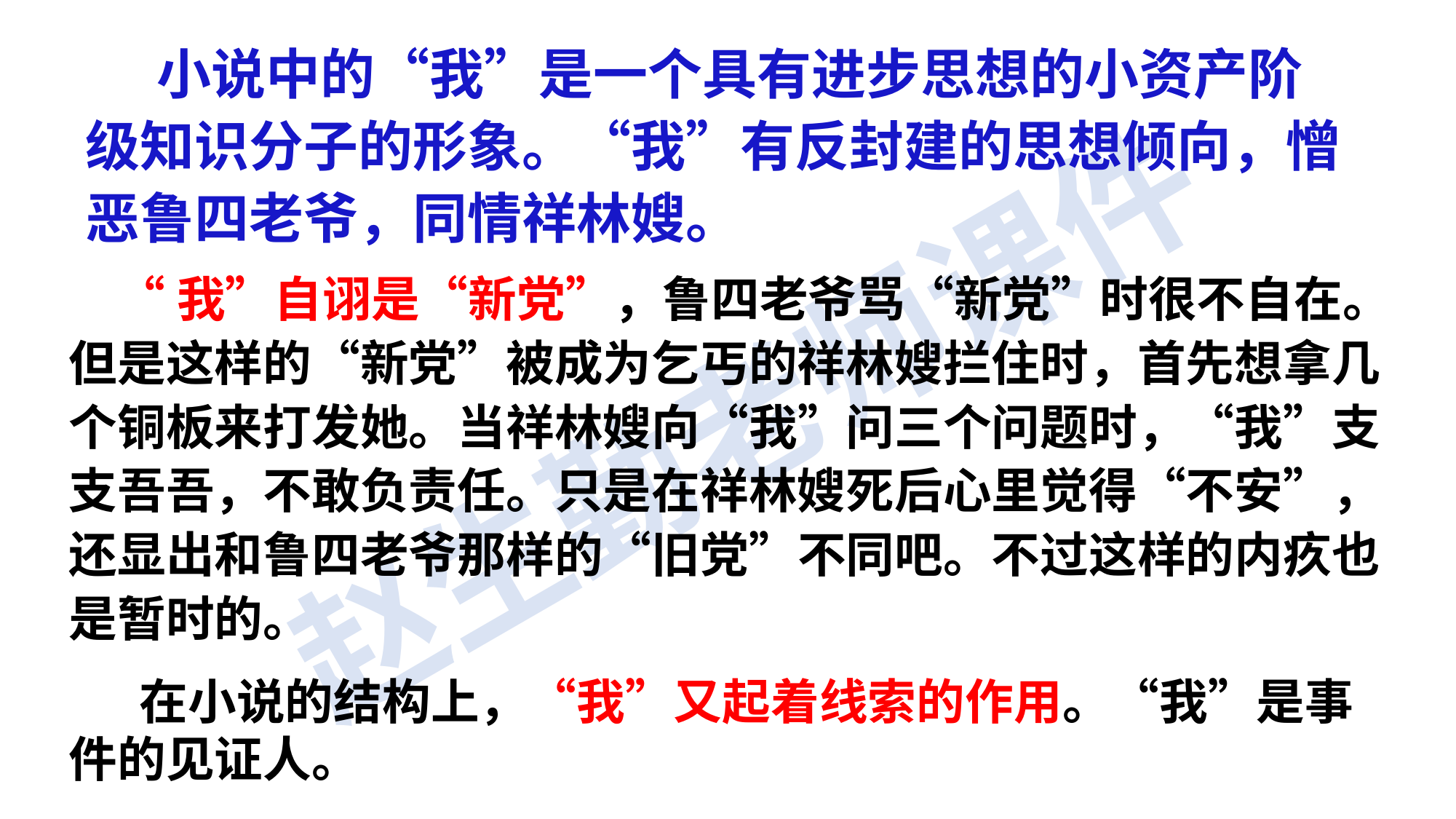

小说中的“我”是一个具有进步思想的小资产阶级知识分子的形象。“我”有反封建的思想倾向，憎恶鲁四老爷，同情祥林嫂。
        “我”自诩是“新党”，鲁四老爷骂“新党”时很不自在。但是这样的“新党”被成为乞丐的祥林嫂拦住时，首先想拿几个铜板来打发她。当祥林嫂向“我”问三个问题时，“我”支支吾吾，不敢负责任。只是在祥林嫂死后心里觉得“不安”，还显出和鲁四老爷那样的“旧党”不同吧。不过这样的内疚也是暂时的。
         在小说的结构上，“我”又起着线索的作用。“我”是事件的见证人。